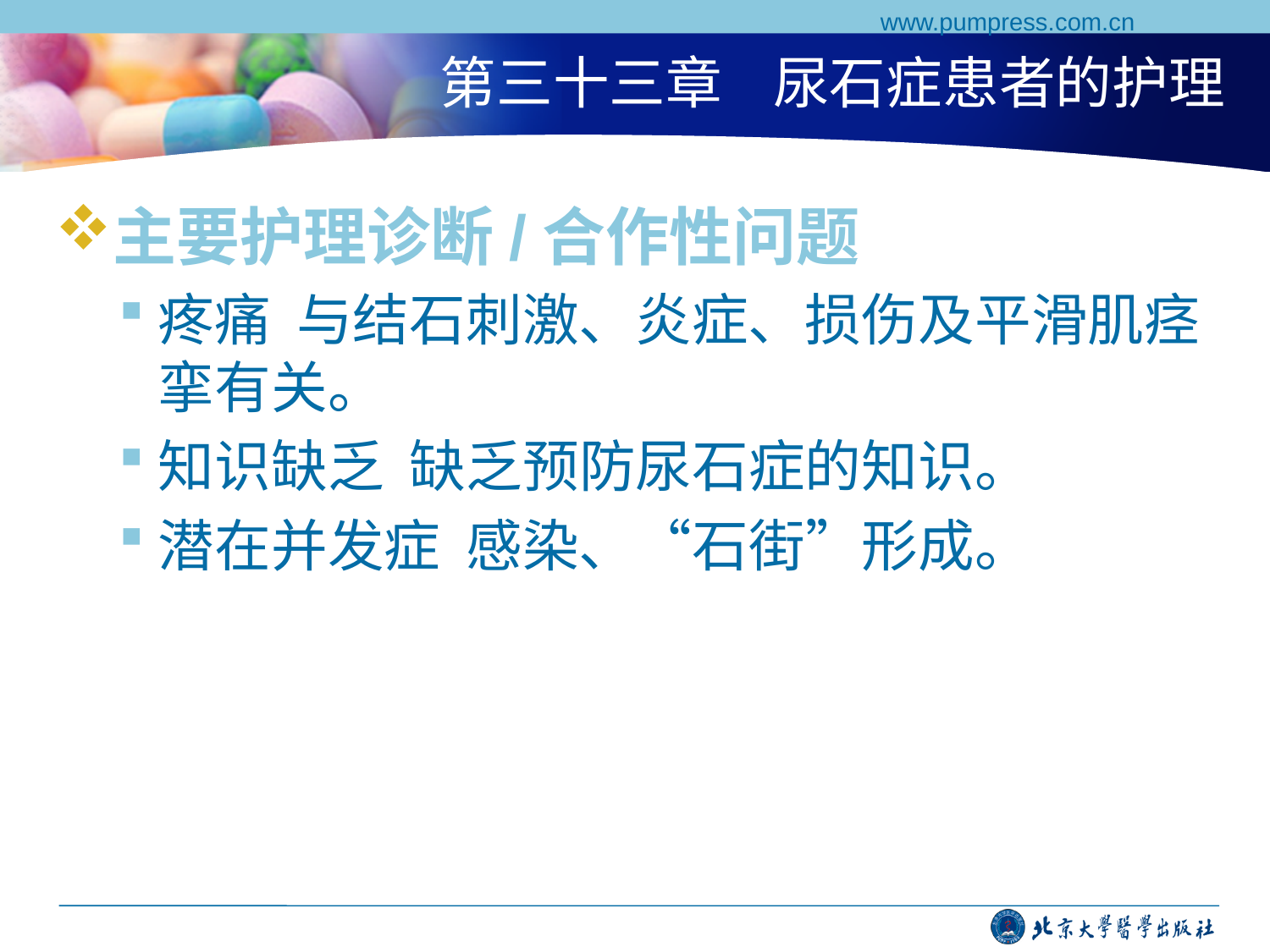

www.pumpress.com.cn
# 第三十三章    尿石症患者的护理
主要护理诊断/合作性问题
疼痛  与结石刺激、炎症、损伤及平滑肌痉挛有关。
知识缺乏  缺乏预防尿石症的知识。
潜在并发症  感染、“石街”形成。